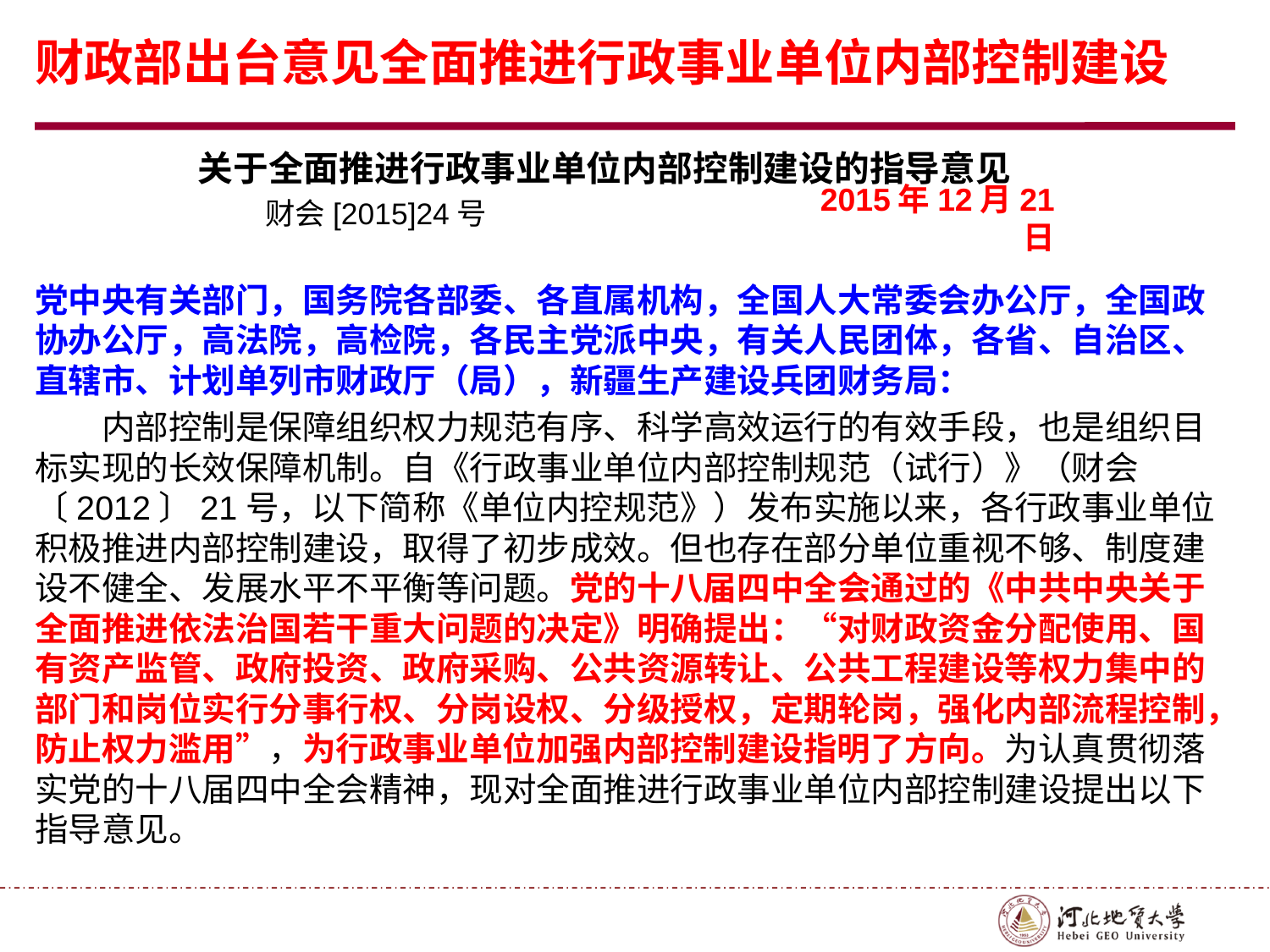

# 财政部出台意见全面推进行政事业单位内部控制建设
                       关于全面推进行政事业单位内部控制建设的指导意见
                                 财会[2015]24号

党中央有关部门，国务院各部委、各直属机构，全国人大常委会办公厅，全国政协办公厅，高法院，高检院，各民主党派中央，有关人民团体，各省、自治区、直辖市、计划单列市财政厅（局），新疆生产建设兵团财务局：
　　内部控制是保障组织权力规范有序、科学高效运行的有效手段，也是组织目标实现的长效保障机制。自《行政事业单位内部控制规范（试行）》（财会〔2012〕21号，以下简称《单位内控规范》）发布实施以来，各行政事业单位积极推进内部控制建设，取得了初步成效。但也存在部分单位重视不够、制度建设不健全、发展水平不平衡等问题。党的十八届四中全会通过的《中共中央关于全面推进依法治国若干重大问题的决定》明确提出：“对财政资金分配使用、国有资产监管、政府投资、政府采购、公共资源转让、公共工程建设等权力集中的部门和岗位实行分事行权、分岗设权、分级授权，定期轮岗，强化内部流程控制，防止权力滥用”，为行政事业单位加强内部控制建设指明了方向。为认真贯彻落实党的十八届四中全会精神，现对全面推进行政事业单位内部控制建设提出以下指导意见。
2015年12月21日